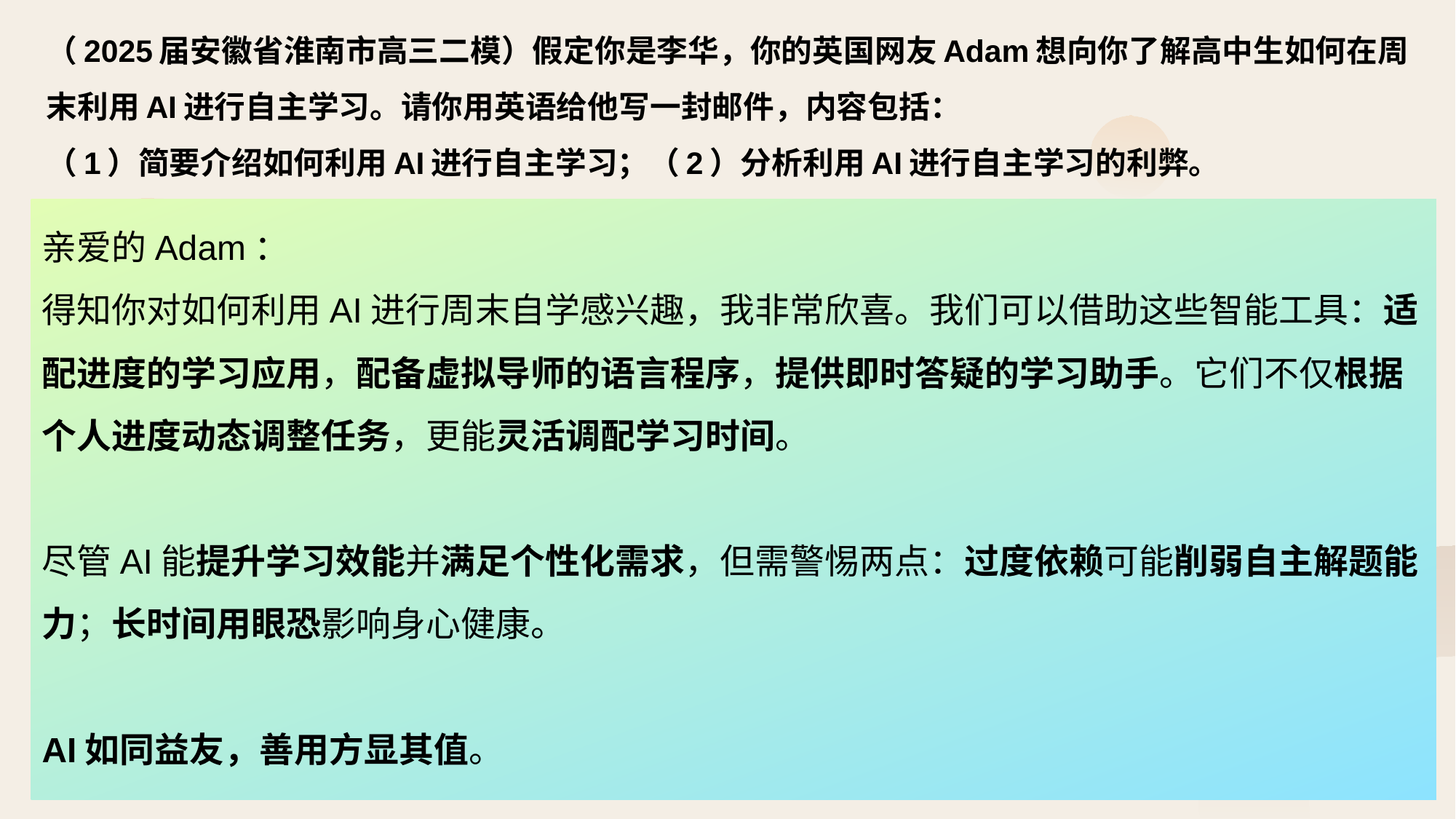

（2025届安徽省淮南市高三二模）假定你是李华，你的英国网友Adam想向你了解高中生如何在周末利用AI进行自主学习。请你用英语给他写一封邮件，内容包括：
（1）简要介绍如何利用AI进行自主学习；（2）分析利用AI进行自主学习的利弊。
Dear Adam,
	I am delighted to know that you’re curious about how to use AI for self-study on weekends. We can use AI tools like smart learning apps, language programs with virtual tutors, or study helpers that offer timely assistance. These tools adjust tasks based on personal progress and offer flexible learning time.
	While AI improves study effectiveness and caters to individual needs, depending too much on it may weaken problem-solving skills. Also, long screen time could negatively impact our health.
	AI is like a useful friend, but we must use it wisely.
亲爱的Adam：
得知你对如何利用AI进行周末自学感兴趣，我非常欣喜。我们可以借助这些智能工具：适配进度的学习应用，配备虚拟导师的语言程序，提供即时答疑的学习助手。它们不仅根据个人进度动态调整任务，更能灵活调配学习时间。

尽管AI能提升学习效能并满足个性化需求，但需警惕两点：过度依赖可能削弱自主解题能力；长时间用眼恐影响身心健康。

AI如同益友，善用方显其值。